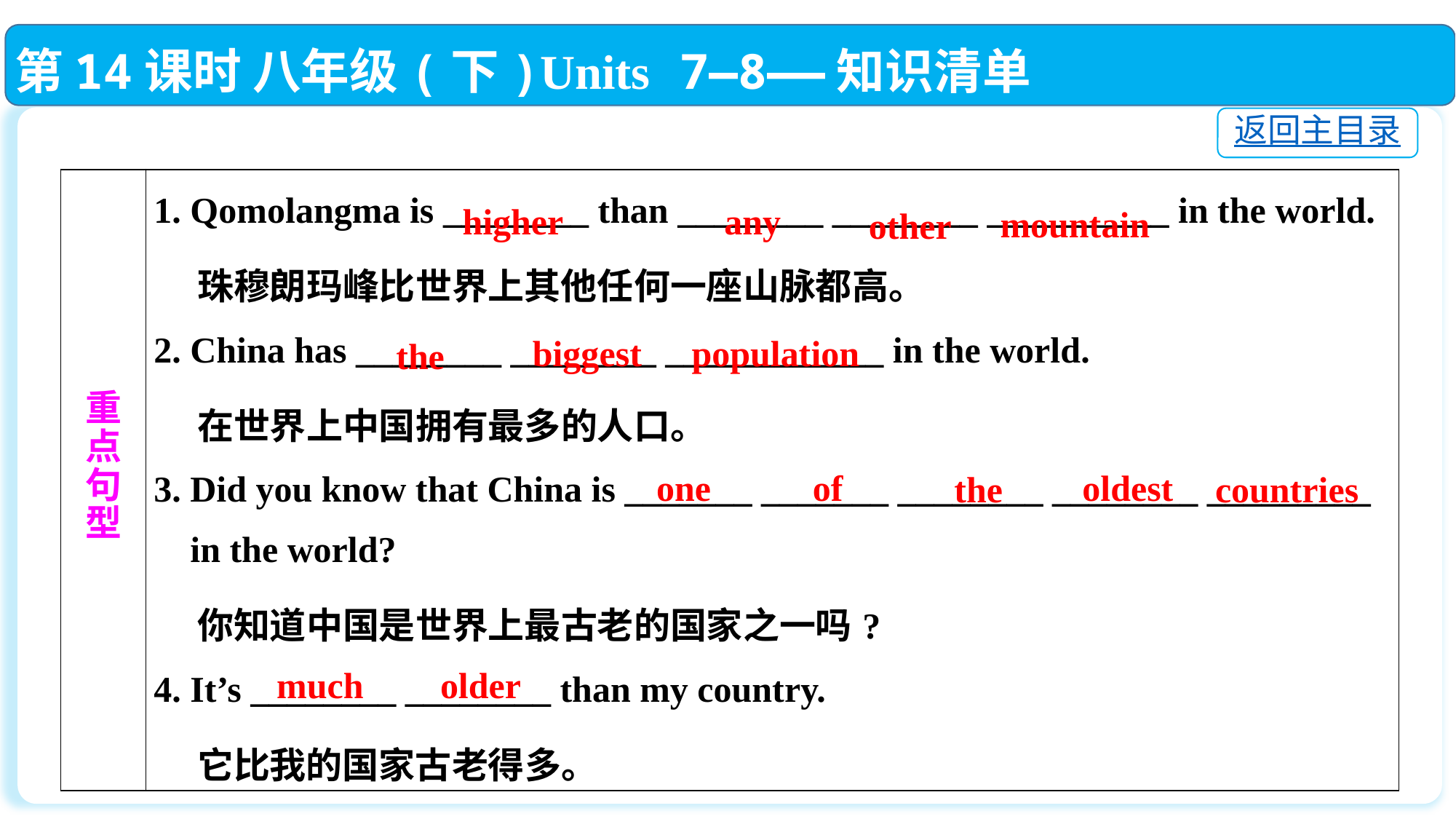

第14课时 八年级(下)Units 7—8——知识清单

返回主目录
| 重 点 句 型 | 1. Qomolangma is \_\_\_\_\_\_\_\_ than \_\_\_\_\_\_\_\_ \_\_\_\_\_\_\_\_ \_\_\_\_\_\_\_\_\_\_ in the world. 珠穆朗玛峰比世界上其他任何一座山脉都高。 2. China has \_\_\_\_\_\_\_\_ \_\_\_\_\_\_\_\_ \_\_\_\_\_\_\_\_\_\_\_\_ in the world. 在世界上中国拥有最多的人口。 3. Did you know that China is \_\_\_\_\_\_\_ \_\_\_\_\_\_\_ \_\_\_\_\_\_\_\_ \_\_\_\_\_\_\_\_ \_\_\_\_\_\_\_\_\_ in the world? 你知道中国是世界上最古老的国家之一吗? 4. It’s \_\_\_\_\_\_\_\_ \_\_\_\_\_\_\_\_ than my country. 它比我的国家古老得多。 |
| --- | --- |
higher
any
mountain
other

biggest
population
the
oldest
 one
of
countries
the
much
older